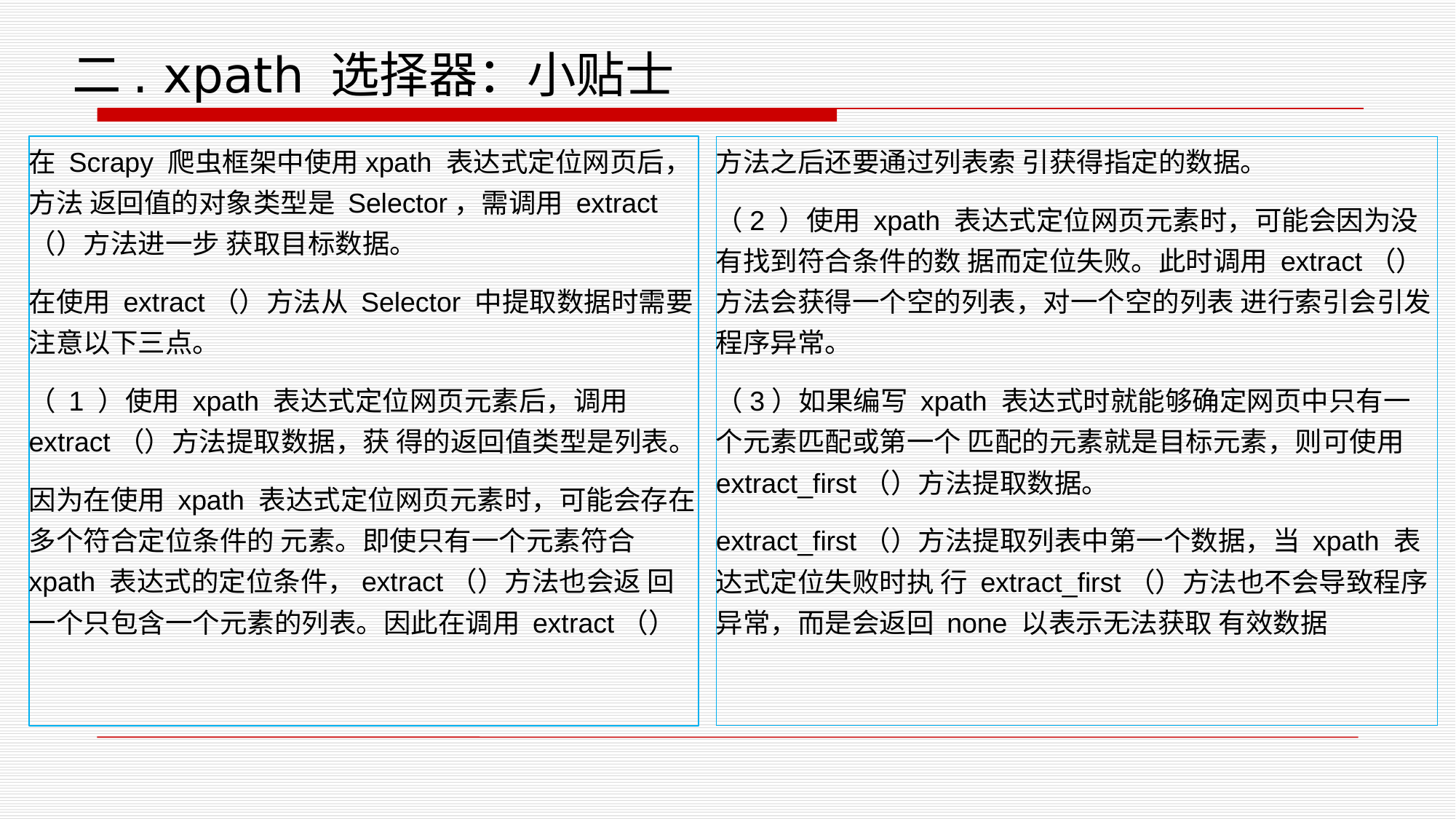

二. xpath 选择器：小贴士
在 Scrapy 爬虫框架中使用xpath 表达式定位网页后，方法 返回值的对象类型是 Selector，需调用 extract（）方法进一步 获取目标数据。
在使用 extract（）方法从 Selector 中提取数据时需要注意以下三点。
（ 1 ）使用 xpath 表达式定位网页元素后，调用 extract（）方法提取数据，获 得的返回值类型是列表。
因为在使用 xpath 表达式定位网页元素时，可能会存在多个符合定位条件的 元素。即使只有一个元素符合 xpath 表达式的定位条件，extract（）方法也会返 回一个只包含一个元素的列表。因此在调用 extract（）
方法之后还要通过列表索 引获得指定的数据。
（2 ）使用 xpath 表达式定位网页元素时，可能会因为没有找到符合条件的数 据而定位失败。此时调用 extract（）方法会获得一个空的列表，对一个空的列表 进行索引会引发程序异常。
（3）如果编写 xpath 表达式时就能够确定网页中只有一个元素匹配或第一个 匹配的元素就是目标元素，则可使用 extract_first（）方法提取数据。
extract_first（）方法提取列表中第一个数据，当 xpath 表达式定位失败时执 行 extract_first（）方法也不会导致程序异常，而是会返回 none 以表示无法获取 有效数据
24